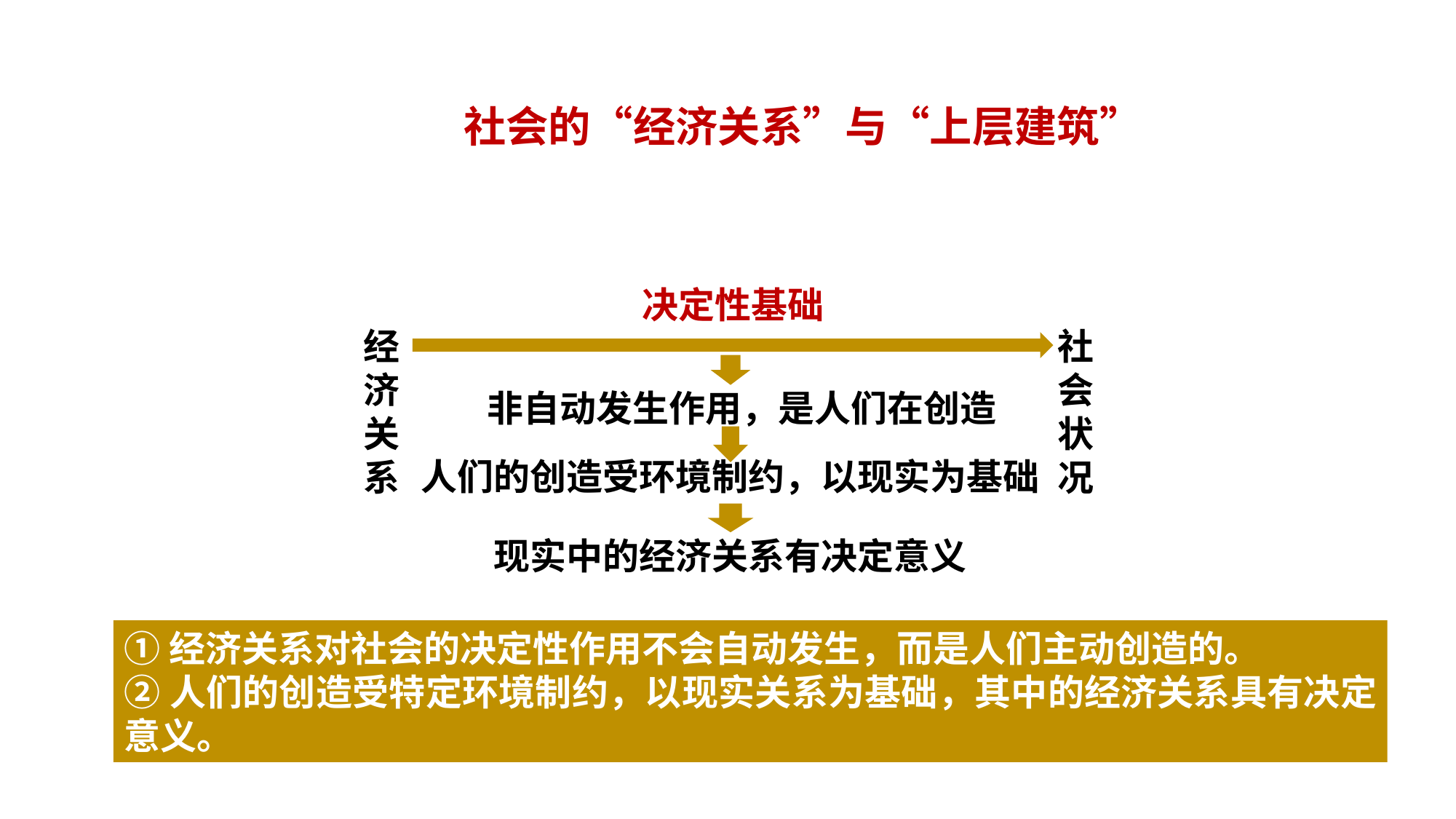

社会的“经济关系”与“上层建筑”
决定性基础
经济关系
社会状况

非自动发生作用，是人们在创造

人们的创造受环境制约，以现实为基础

现实中的经济关系有决定意义
①经济关系对社会的决定性作用不会自动发生，而是人们主动创造的。
②人们的创造受特定环境制约，以现实关系为基础，其中的经济关系具有决定意义。